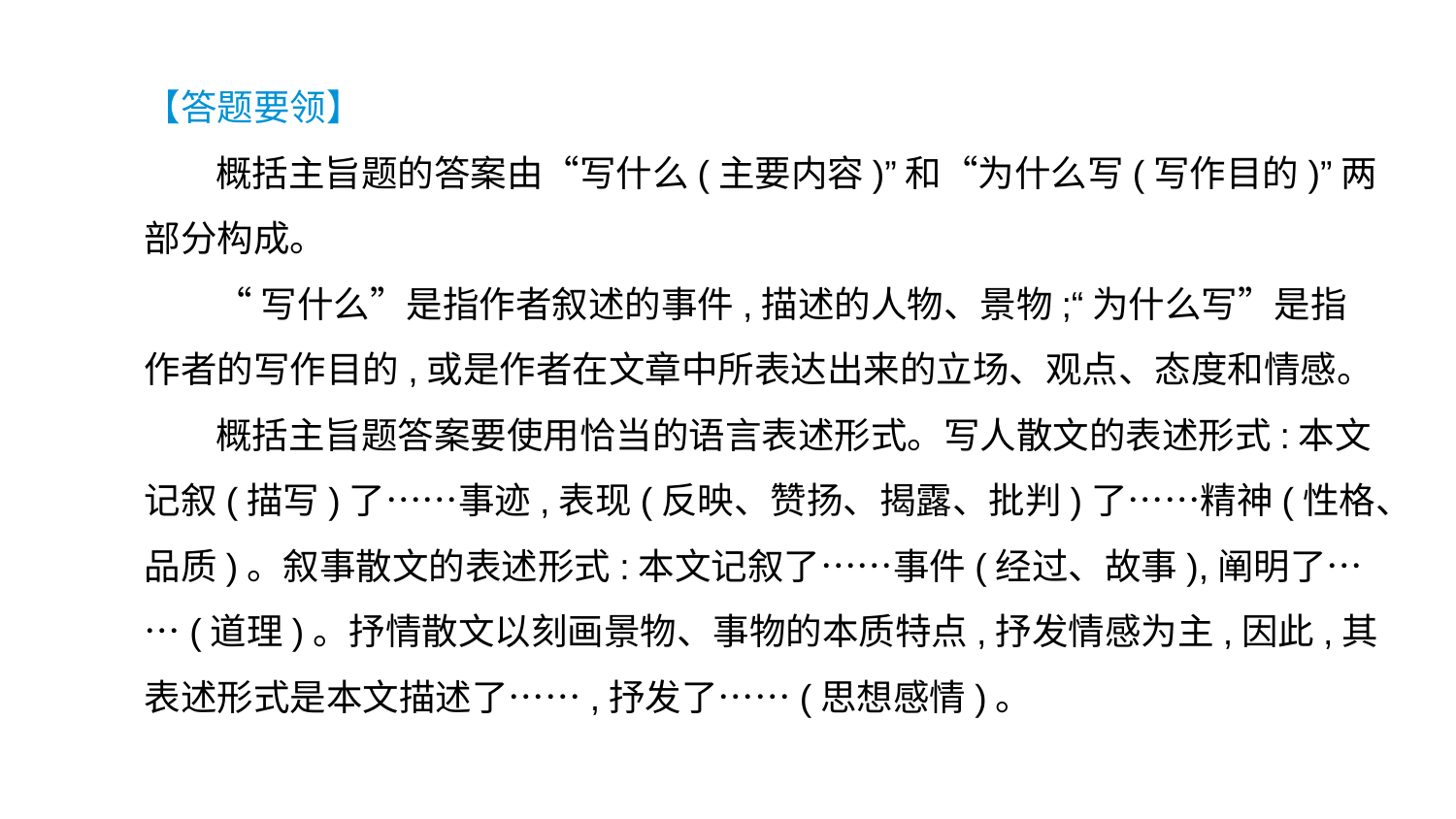

【答题要领】
概括主旨题的答案由“写什么(主要内容)”和“为什么写(写作目的)”两部分构成。
“写什么”是指作者叙述的事件,描述的人物、景物;“为什么写”是指作者的写作目的,或是作者在文章中所表达出来的立场、观点、态度和情感。
概括主旨题答案要使用恰当的语言表述形式。写人散文的表述形式:本文记叙(描写)了……事迹,表现(反映、赞扬、揭露、批判)了……精神(性格、品质)。叙事散文的表述形式:本文记叙了……事件(经过、故事),阐明了……(道理)。抒情散文以刻画景物、事物的本质特点,抒发情感为主,因此,其表述形式是本文描述了……,抒发了……(思想感情)。